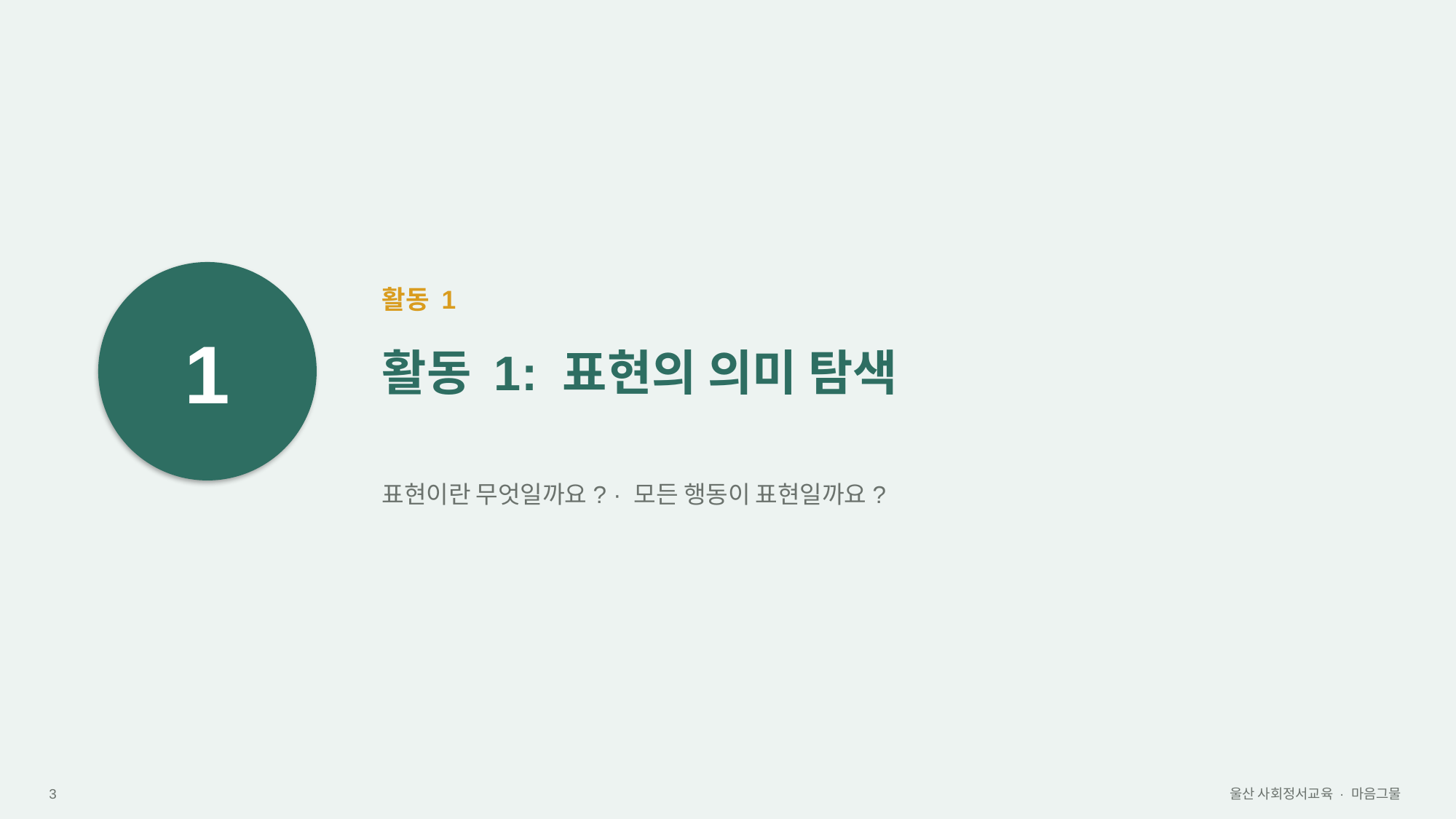

1
활동 1
활동 1: 표현의 의미 탐색
표현이란 무엇일까요? · 모든 행동이 표현일까요?
3
울산 사회정서교육 · 마음그물